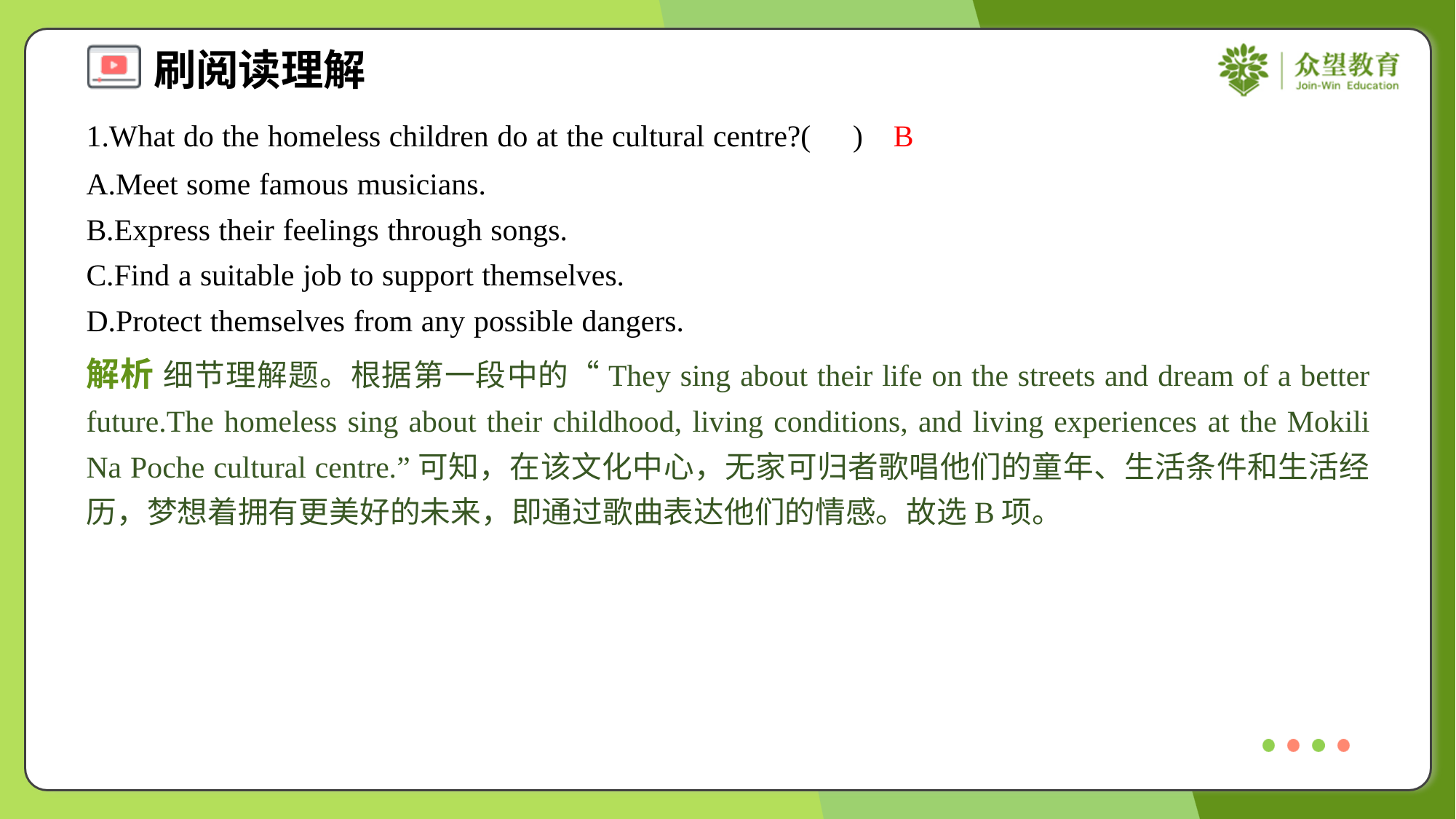

1.What do the homeless children do at the cultural centre?(     )
B
A.Meet some famous musicians.
B.Express their feelings through songs.
C.Find a suitable job to support themselves.
D.Protect themselves from any possible dangers.
解析 细节理解题。根据第一段中的“They sing about their life on the streets and dream of a better future.The homeless sing about their childhood, living conditions, and living experiences at the Mokili Na Poche cultural centre.”可知，在该文化中心，无家可归者歌唱他们的童年、生活条件和生活经历，梦想着拥有更美好的未来，即通过歌曲表达他们的情感。故选B项。